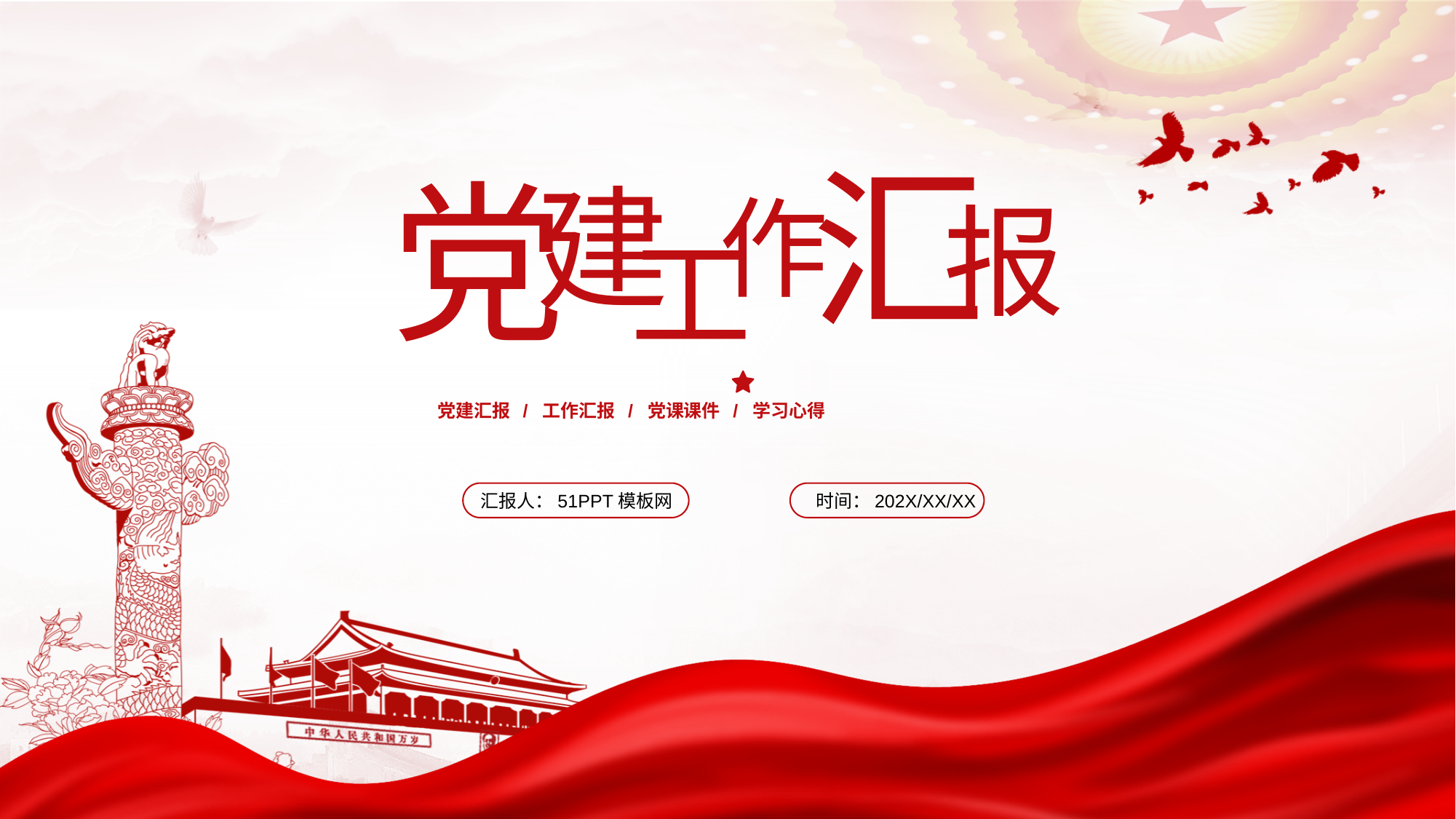

汇
党
建
作
报
工

党建汇报  /  工作汇报  /  党课课件  /  学习心得

汇报人：51PPT模板网
时间：202X/XX/XX